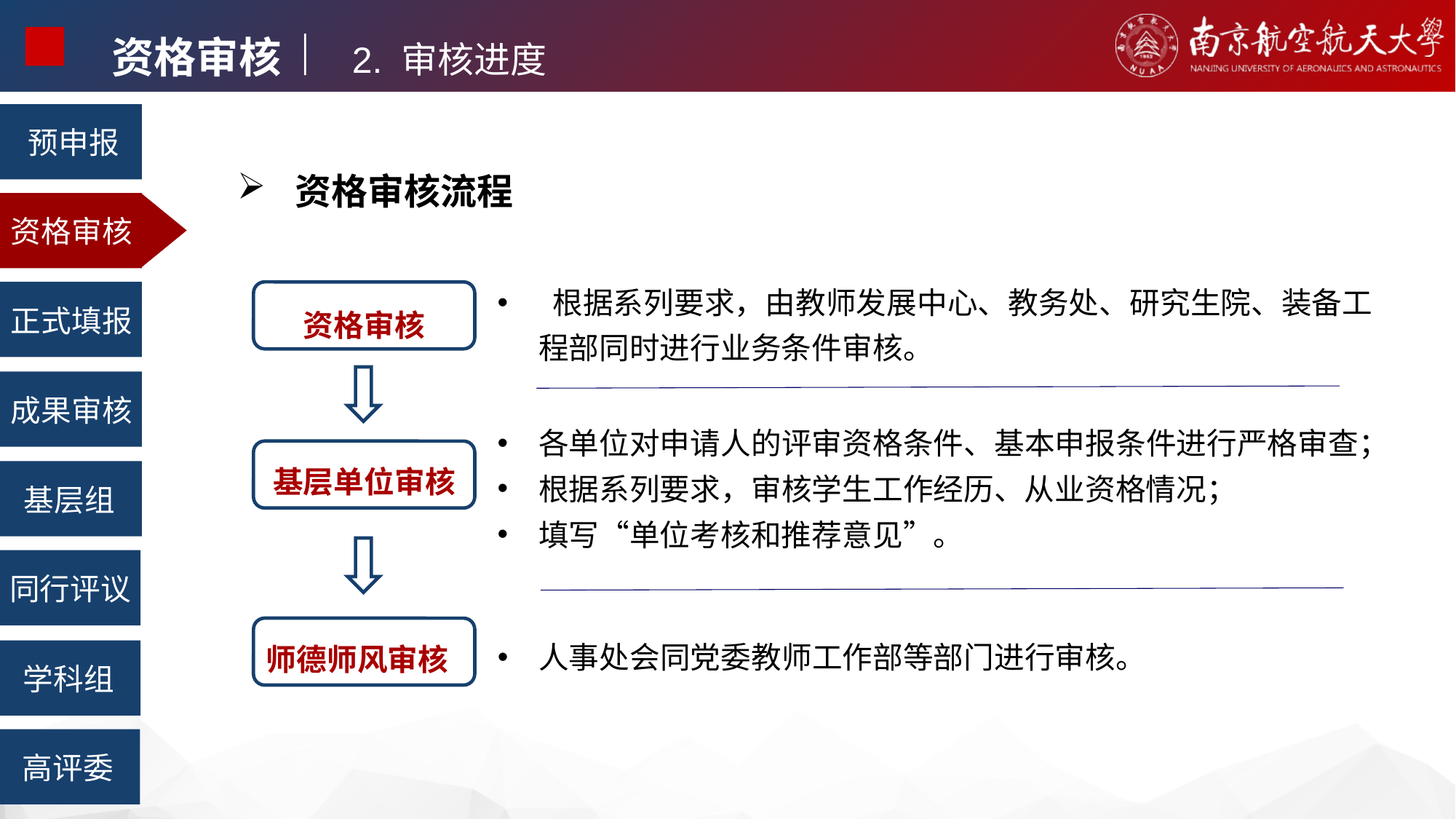

资格审核︱ 2. 审核进度

预申报
 资格审核流程

资格审核

 根据系列要求，由教师发展中心、教务处、研究生院、装备工程部同时进行业务条件审核。

正式填报

资格审核

成果审核
各单位对申请人的评审资格条件、基本申报条件进行严格审查；
根据系列要求，审核学生工作经历、从业资格情况；
填写“单位考核和推荐意见”。

基层单位审核

基层组

同行评议

人事处会同党委教师工作部等部门进行审核。
师德师风审核

学科组

高评委